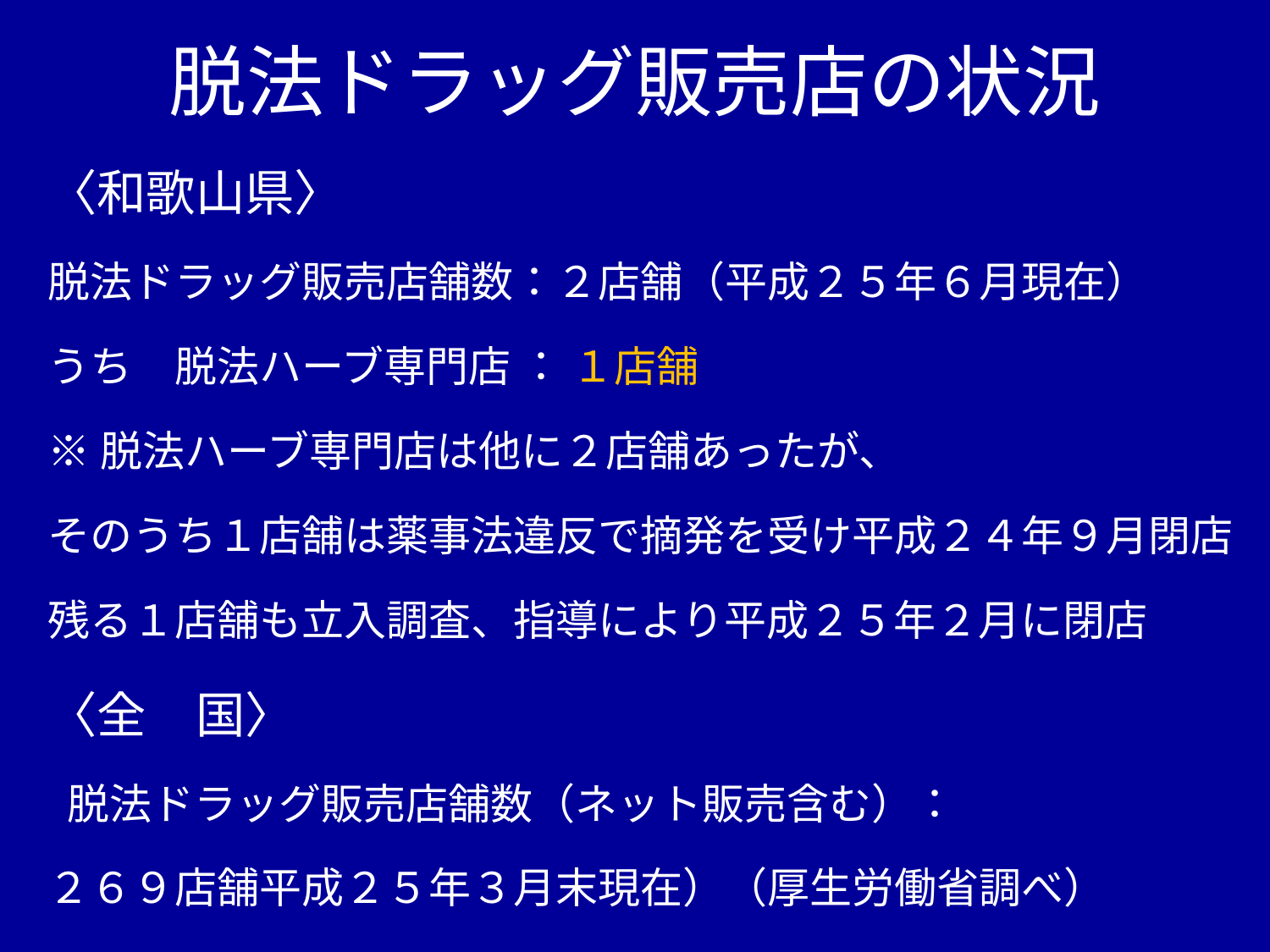

# 脱法ドラッグ販売店の状況
〈和歌山県〉
脱法ドラッグ販売店舗数：２店舗（平成２５年６月現在）
うち　脱法ハーブ専門店 ： １店舗
※脱法ハーブ専門店は他に２店舗あったが、
そのうち１店舗は薬事法違反で摘発を受け平成２４年９月閉店
残る１店舗も立入調査、指導により平成２５年２月に閉店
〈全　国〉
 脱法ドラッグ販売店舗数（ネット販売含む）：
２６９店舗平成２５年３月末現在）（厚生労働省調べ）